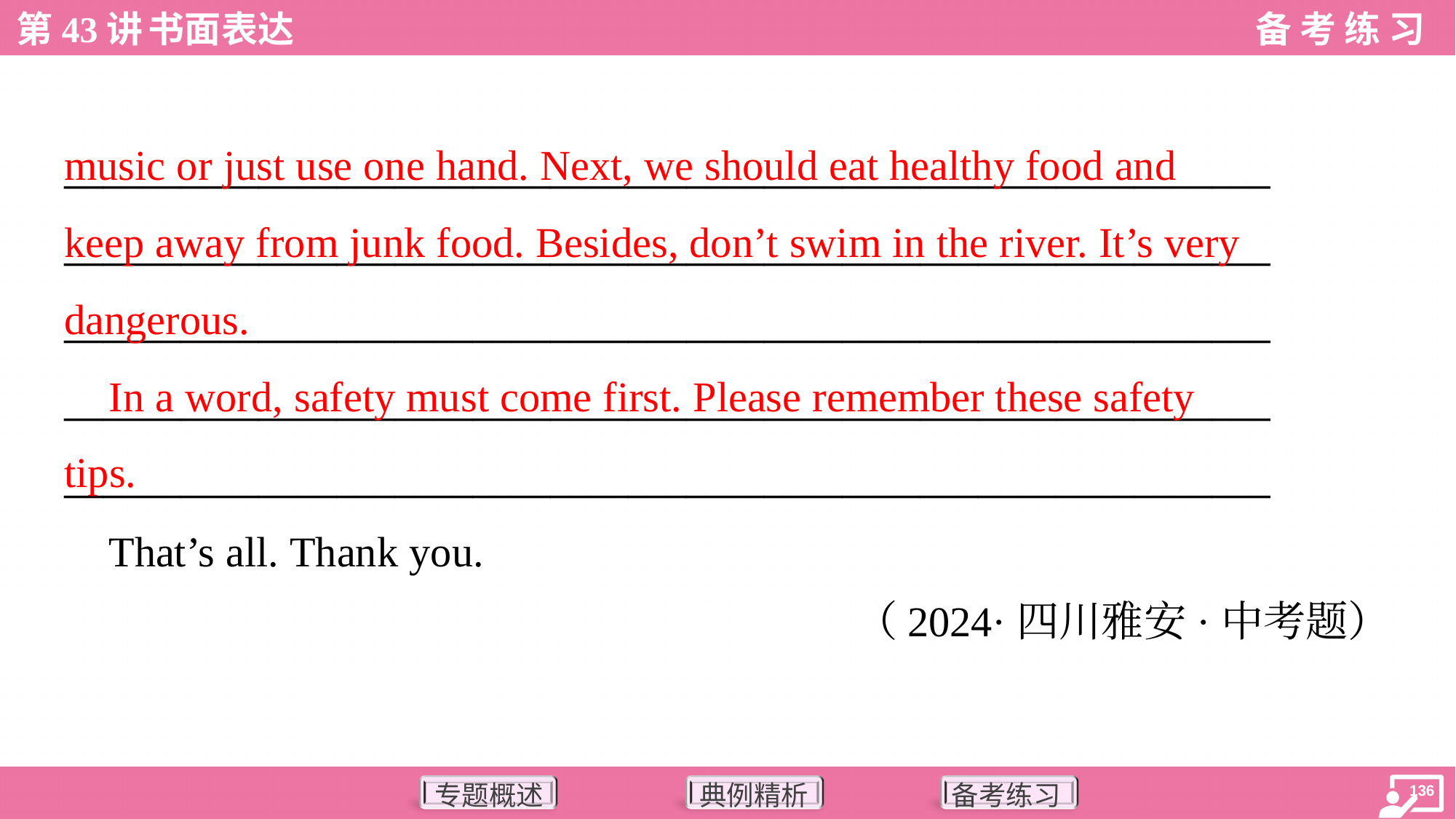

music or just use one hand. Next, we should eat healthy food and
keep away from junk food. Besides, don’t swim in the river. It’s very
dangerous.
    In a word, safety must come first. Please remember these safety
tips.
______________________________________________________________
______________________________________________________________
______________________________________________________________
______________________________________________________________
______________________________________________________________
    That’s all. Thank you.
（2024·四川雅安·中考题）